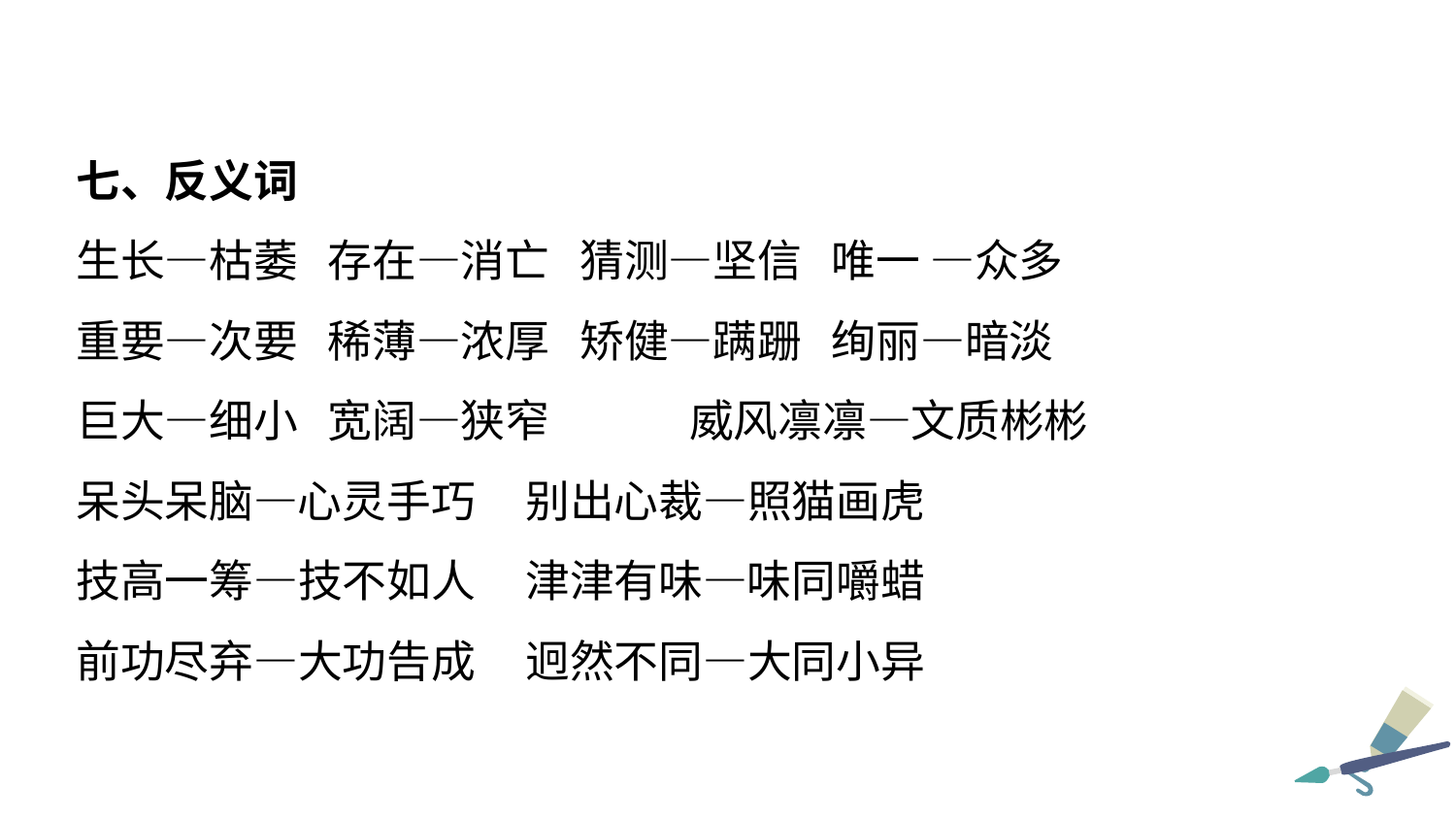

七、反义词
生长—枯萎   存在—消亡   猜测—坚信   唯一 —众多
重要—次要   稀薄—浓厚   矫健—蹒跚   绚丽—暗淡
巨大—细小   宽阔—狭窄              威风凛凛—文质彬彬
呆头呆脑—心灵手巧     别出心裁—照猫画虎
技高一筹—技不如人     津津有味—味同嚼蜡
前功尽弃—大功告成     迥然不同—大同小异